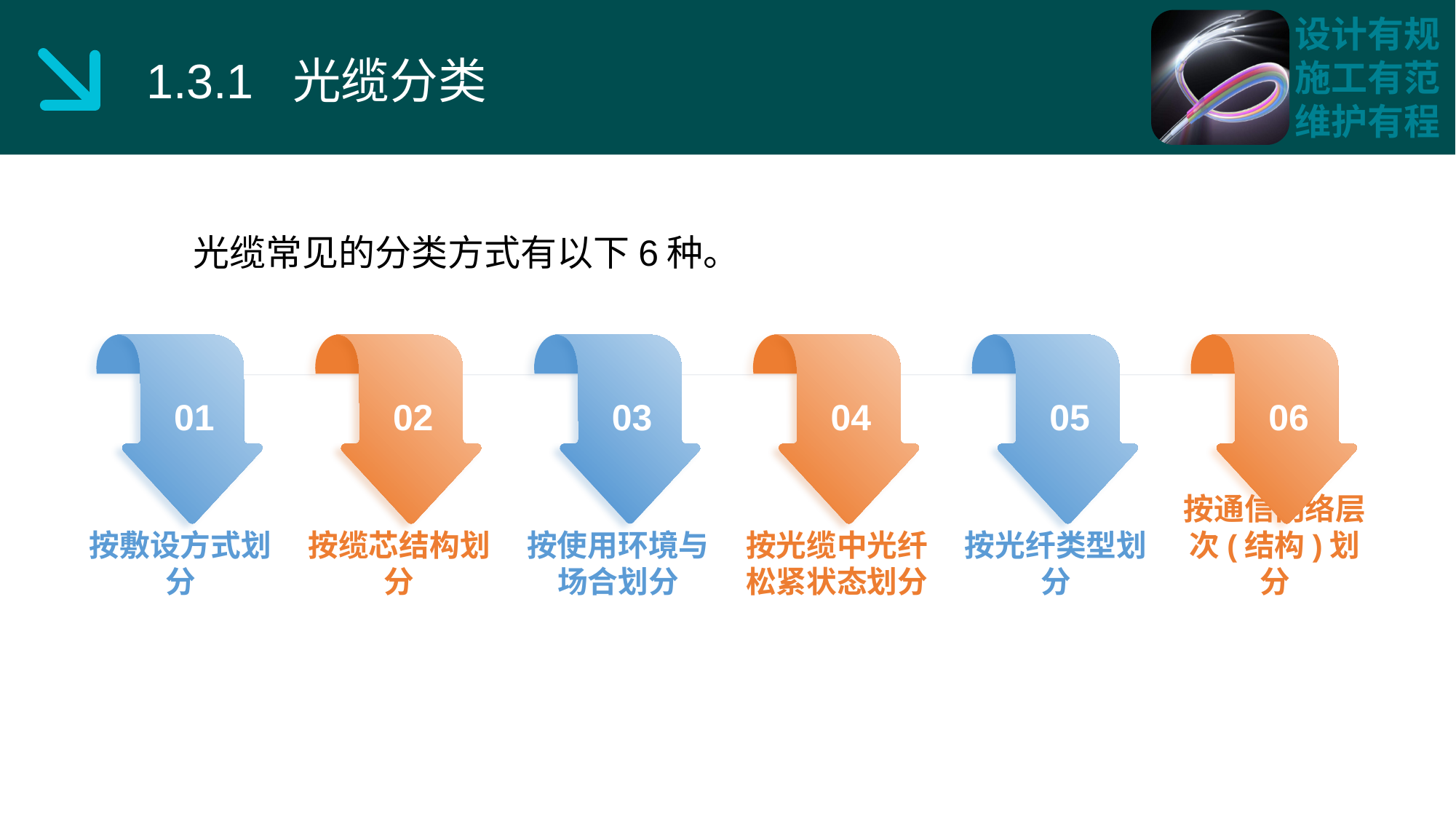

1.3.1  光缆分类

      光缆常见的分类方式有以下6种。
01
02
03
04
05
06

按敷设方式划分
按缆芯结构划分
按使用环境与场合划分
按光缆中光纤松紧状态划分
按光纤类型划分
按通信网络层次(结构)划分